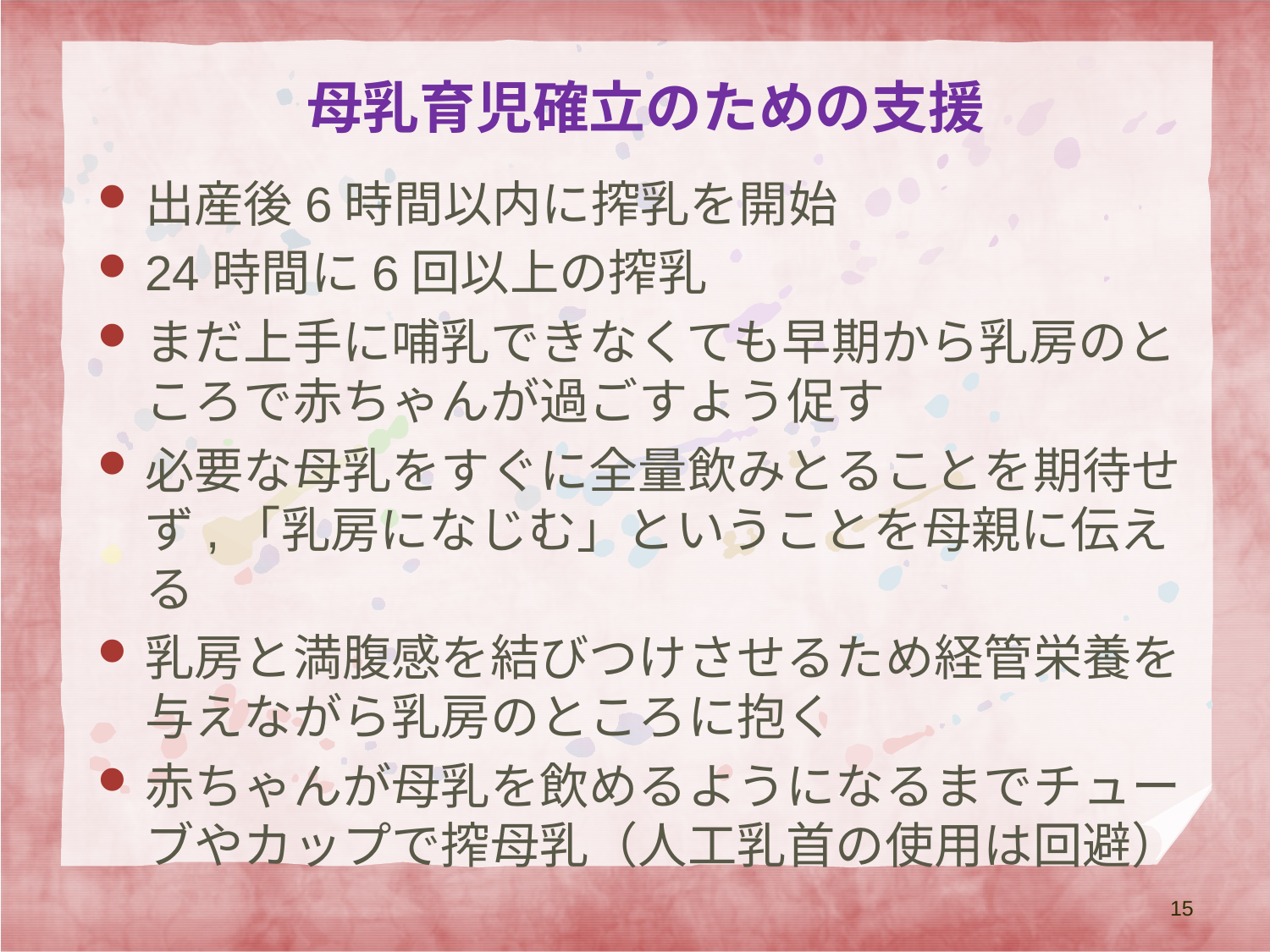

# 母乳育児確立のための支援
出産後6時間以内に搾乳を開始
24時間に6回以上の搾乳
まだ上手に哺乳できなくても早期から乳房のところで赤ちゃんが過ごすよう促す
必要な母乳をすぐに全量飲みとることを期待せず,「乳房になじむ」ということを母親に伝える
乳房と満腹感を結びつけさせるため経管栄養を与えながら乳房のところに抱く
赤ちゃんが母乳を飲めるようになるまでチューブやカップで搾母乳（人工乳首の使用は回避）

15